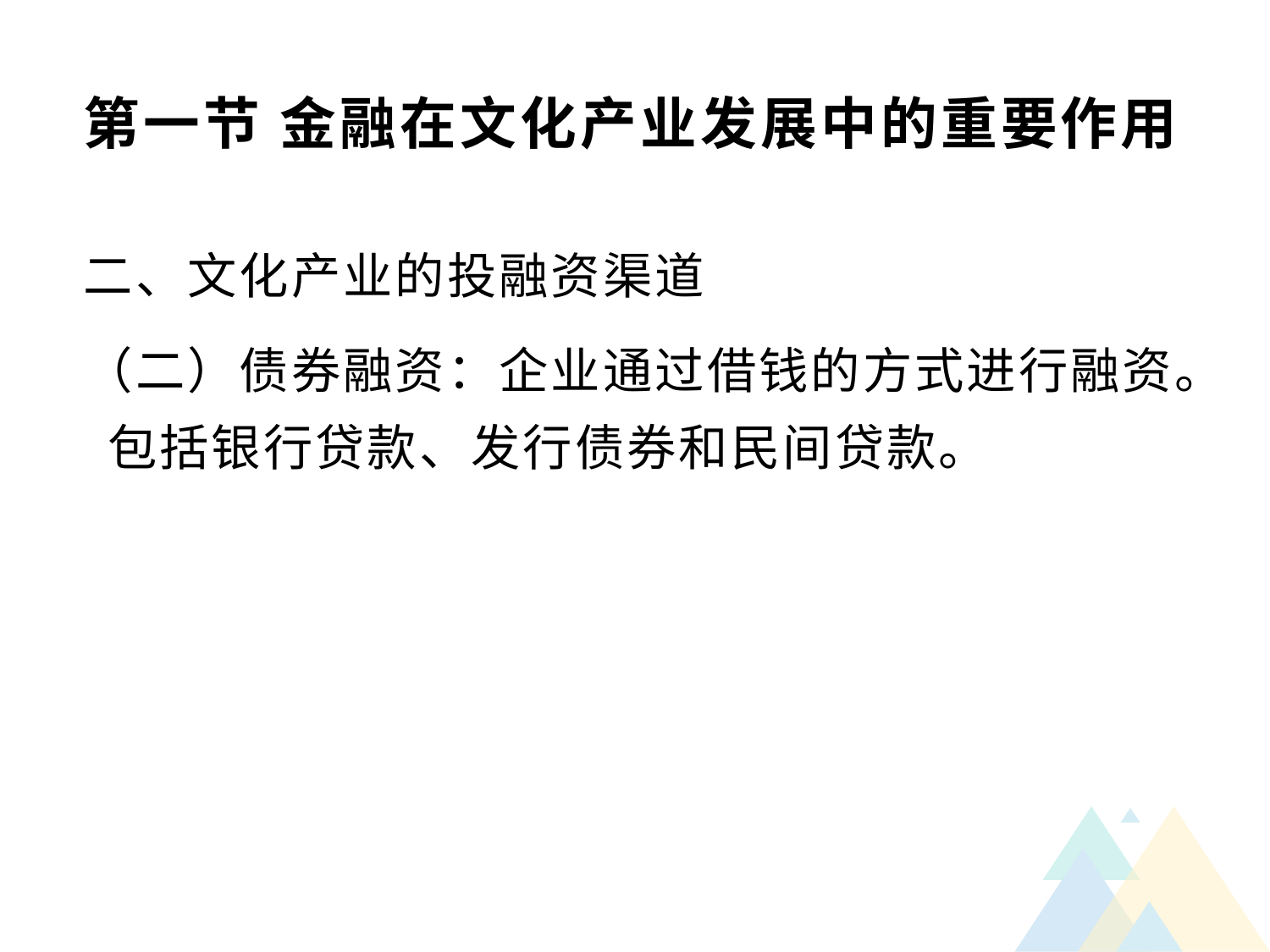

# 第一节 金融在文化产业发展中的重要作用
二、文化产业的投融资渠道
（二）债券融资：企业通过借钱的方式进行融资。包括银行贷款、发行债券和民间贷款。